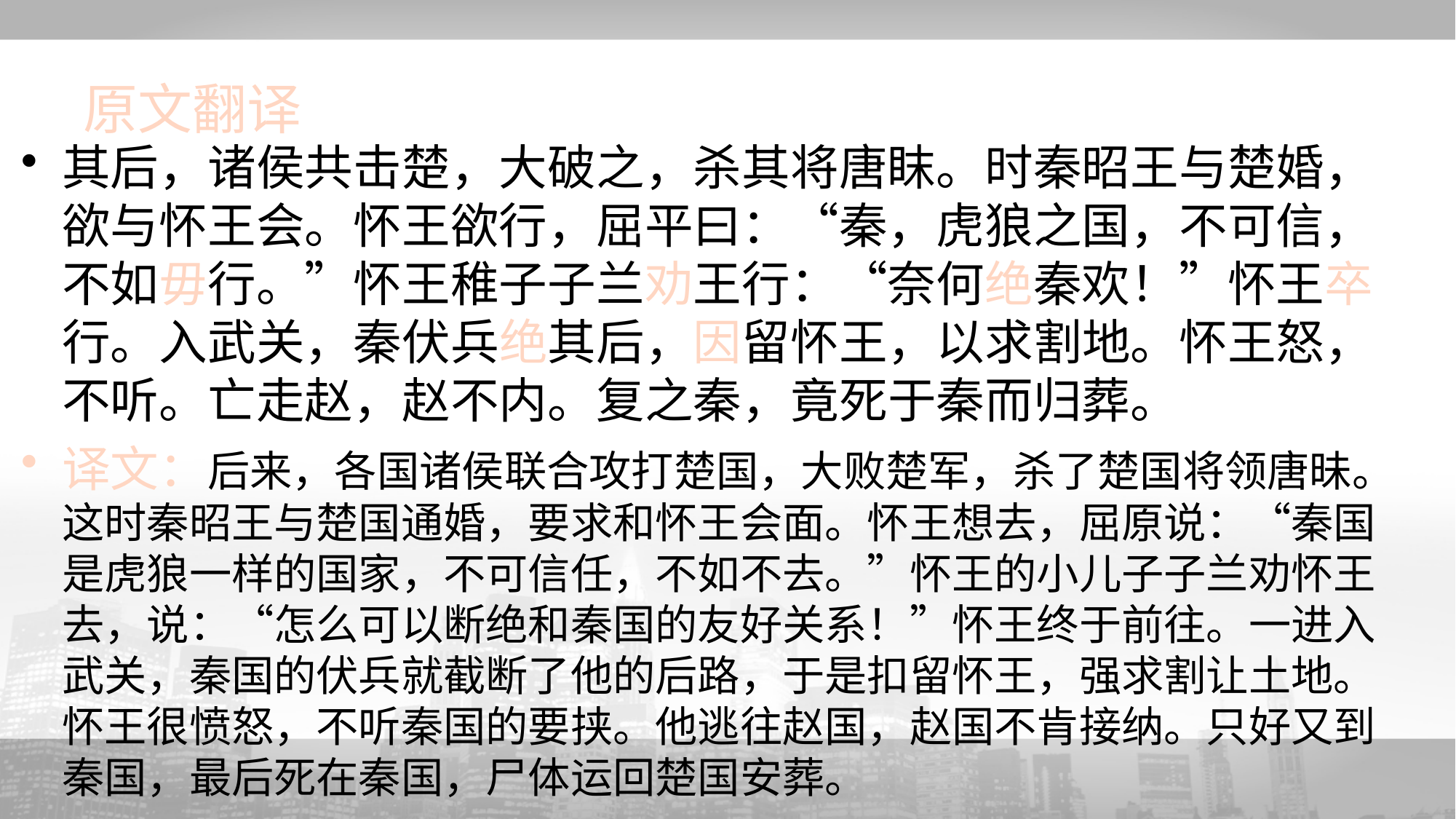

其后，诸侯共击楚，大破之，杀其将唐眜。时秦昭王与楚婚，欲与怀王会。怀王欲行，屈平曰：“秦，虎狼之国，不可信，不如毋行。”怀王稚子子兰劝王行：“奈何绝秦欢！”怀王卒行。入武关，秦伏兵绝其后，因留怀王，以求割地。怀王怒，不听。亡走赵，赵不内。复之秦，竟死于秦而归葬。
译文：后来，各国诸侯联合攻打楚国，大败楚军，杀了楚国将领唐昧。这时秦昭王与楚国通婚，要求和怀王会面。怀王想去，屈原说：“秦国是虎狼一样的国家，不可信任，不如不去。”怀王的小儿子子兰劝怀王去，说：“怎么可以断绝和秦国的友好关系！”怀王终于前往。一进入武关，秦国的伏兵就截断了他的后路，于是扣留怀王，强求割让土地。怀王很愤怒，不听秦国的要挟。他逃往赵国，赵国不肯接纳。只好又到秦国，最后死在秦国，尸体运回楚国安葬。
# 原文翻译